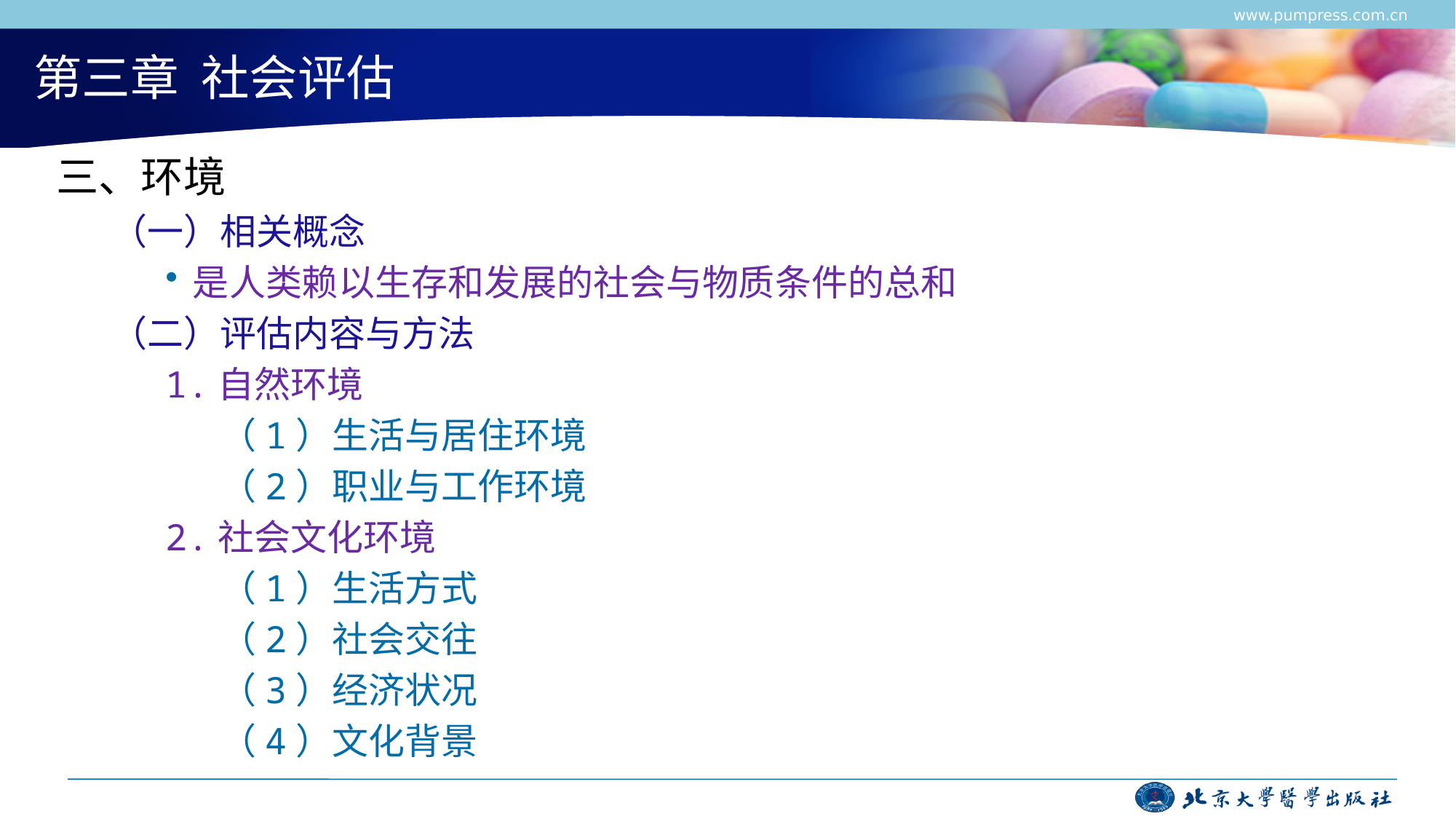

www.pumpress.com.cn
# 第三章  社会评估
三、环境
（一）相关概念
是人类赖以生存和发展的社会与物质条件的总和
（二）评估内容与方法
1.自然环境
（1）生活与居住环境
（2）职业与工作环境
2.社会文化环境
（1）生活方式
（2）社会交往
（3）经济状况
（4）文化背景